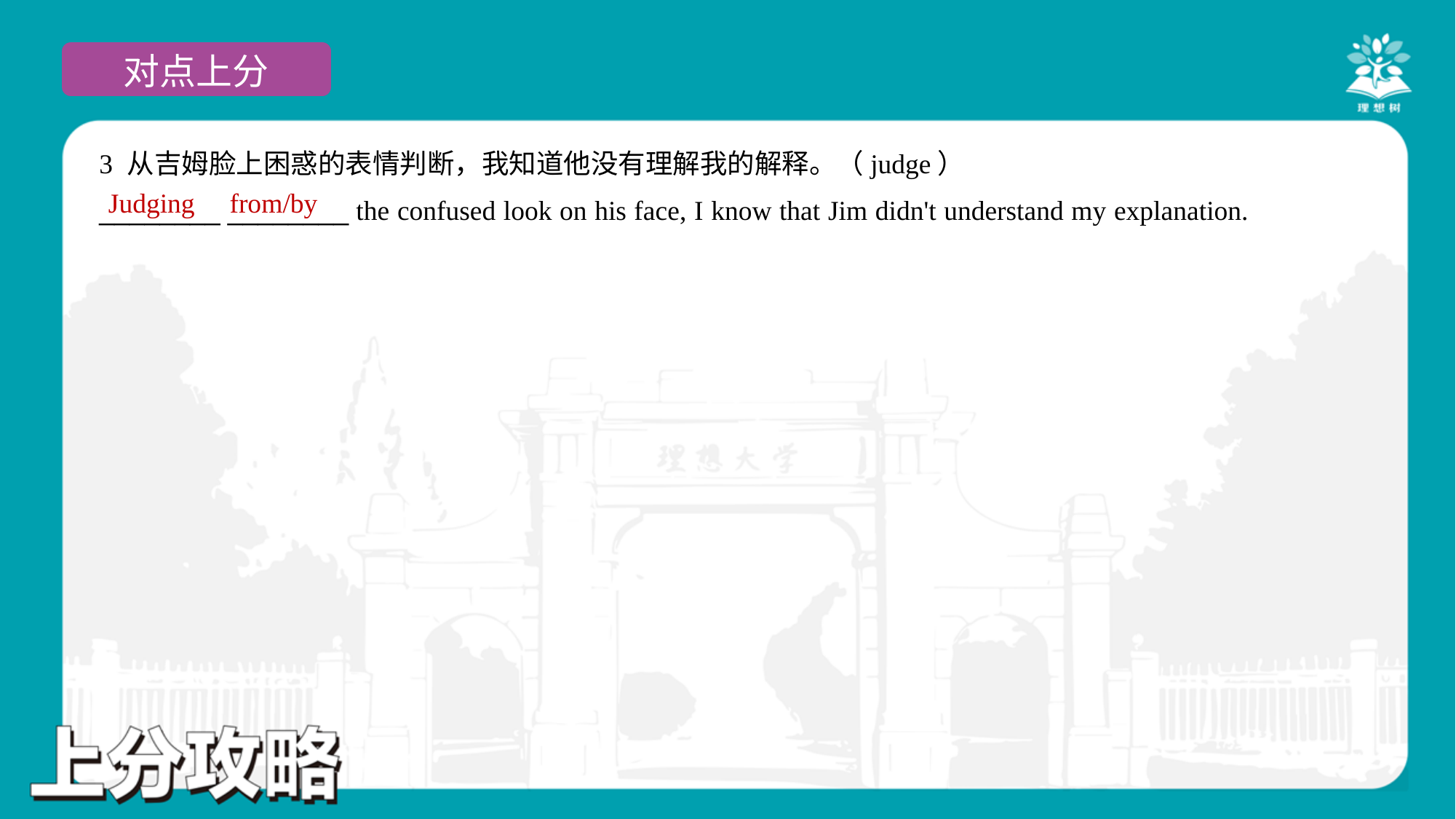

3 从吉姆脸上困惑的表情判断，我知道他没有理解我的解释。（judge）
________ ________ the confused look on his face, I know that Jim didn't understand my explanation.
Judging
from/by